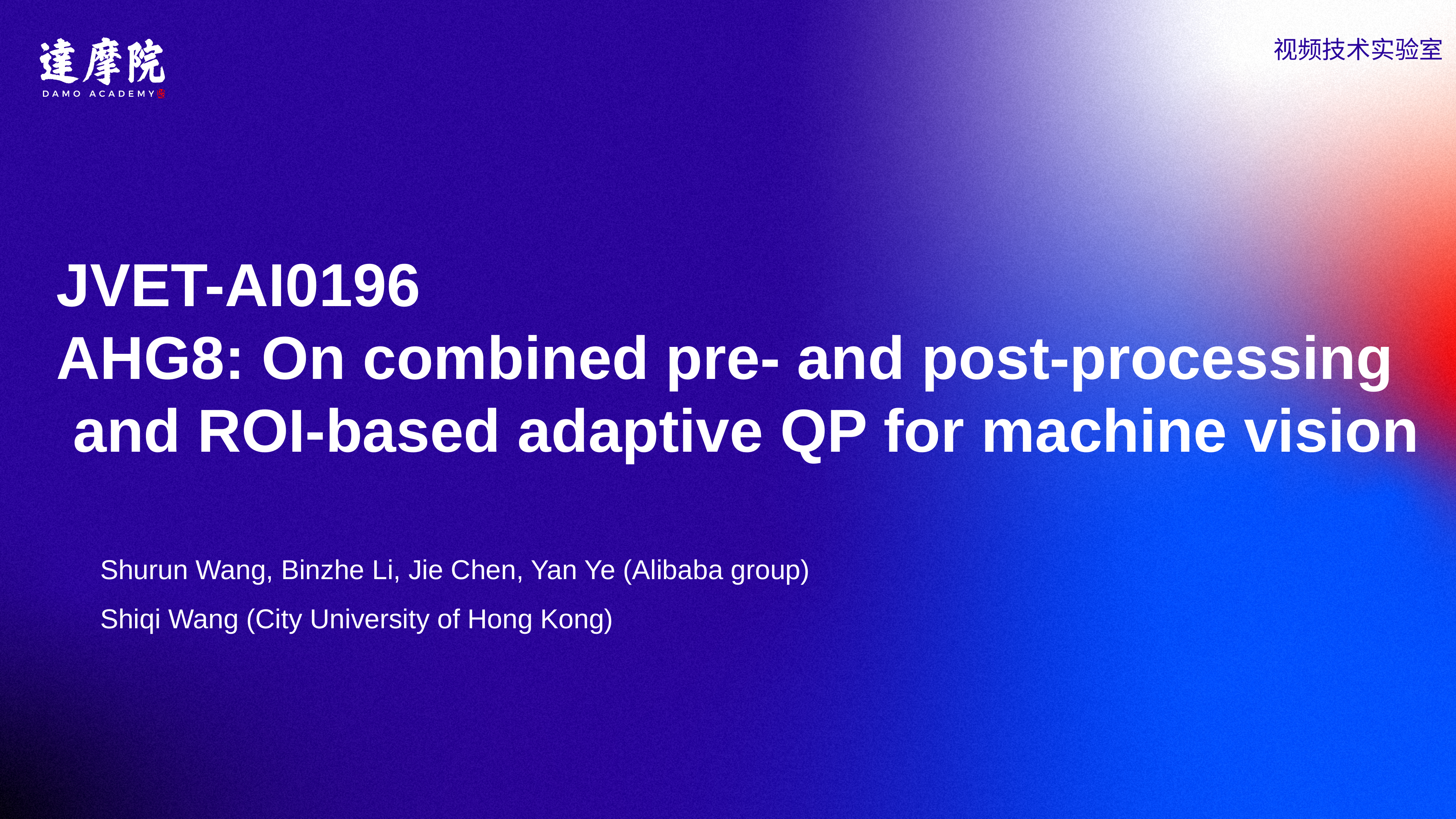

视频技术实验室
JVET-AI0196
AHG8: On combined pre- and post-processing
 and ROI-based adaptive QP for machine vision
Shurun Wang, Binzhe Li, Jie Chen, Yan Ye (Alibaba group)
Shiqi Wang (City University of Hong Kong)